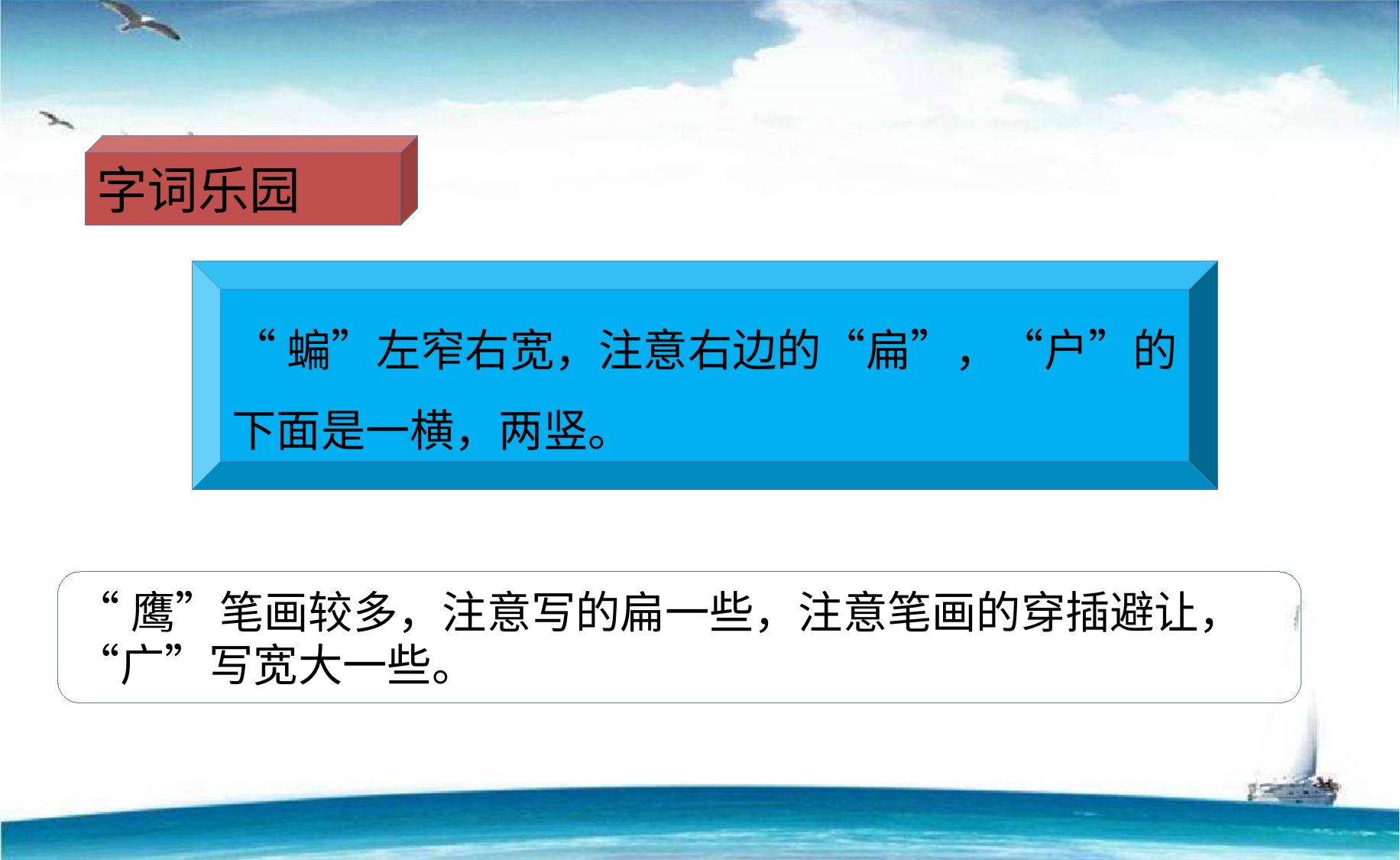

字词乐园

“蝙”左窄右宽，注意右边的“扁”，“户”的下面是一横，两竖。
“鹰”笔画较多，注意写的扁一些，注意笔画的穿插避让，“广”写宽大一些。